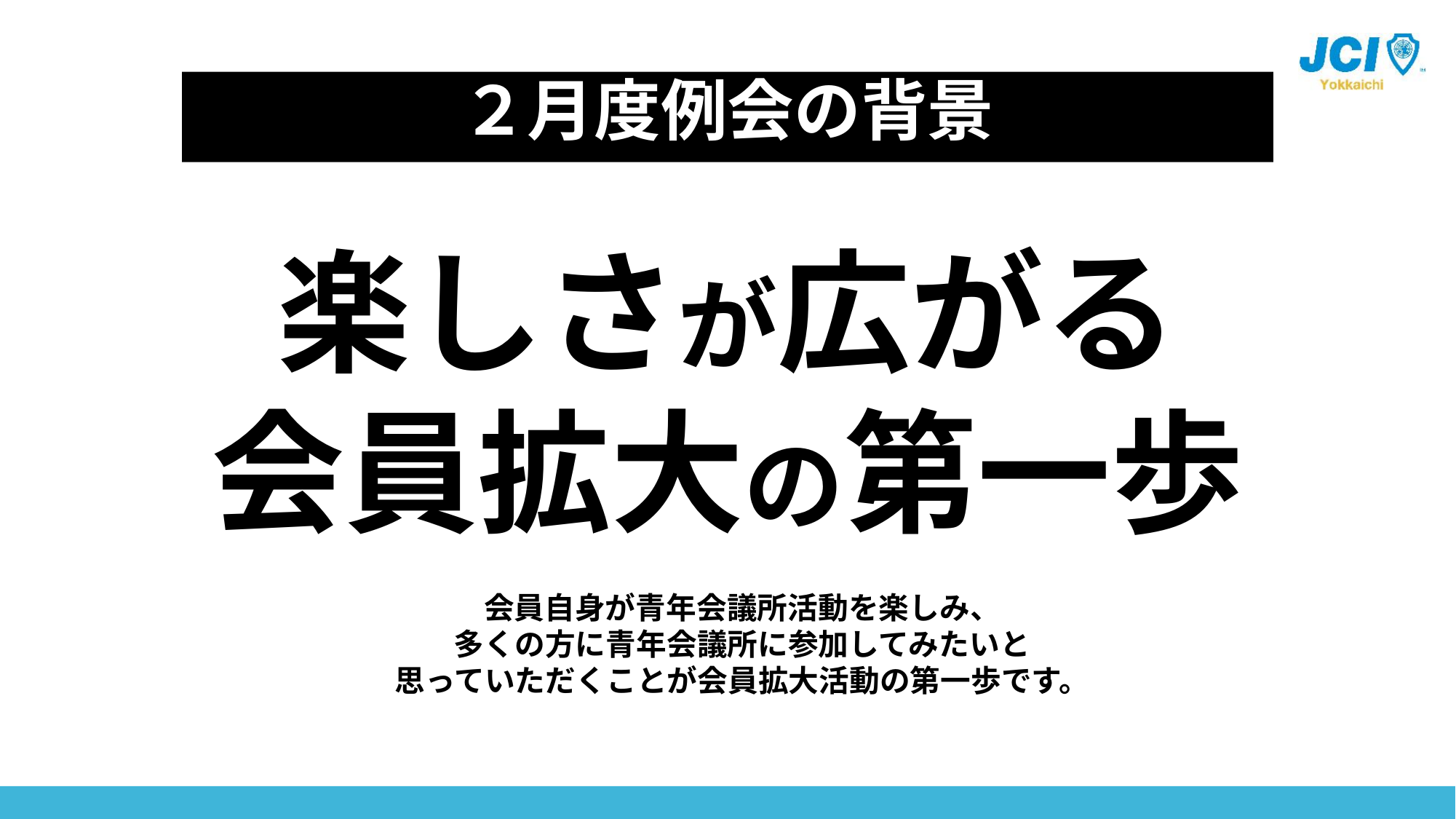

２月度例会の背景
楽しさが広がる
会員拡大の第一歩
会員自身が青年会議所活動を楽しみ、
多くの方に青年会議所に参加してみたいと
思っていただくことが会員拡大活動の第一歩です。